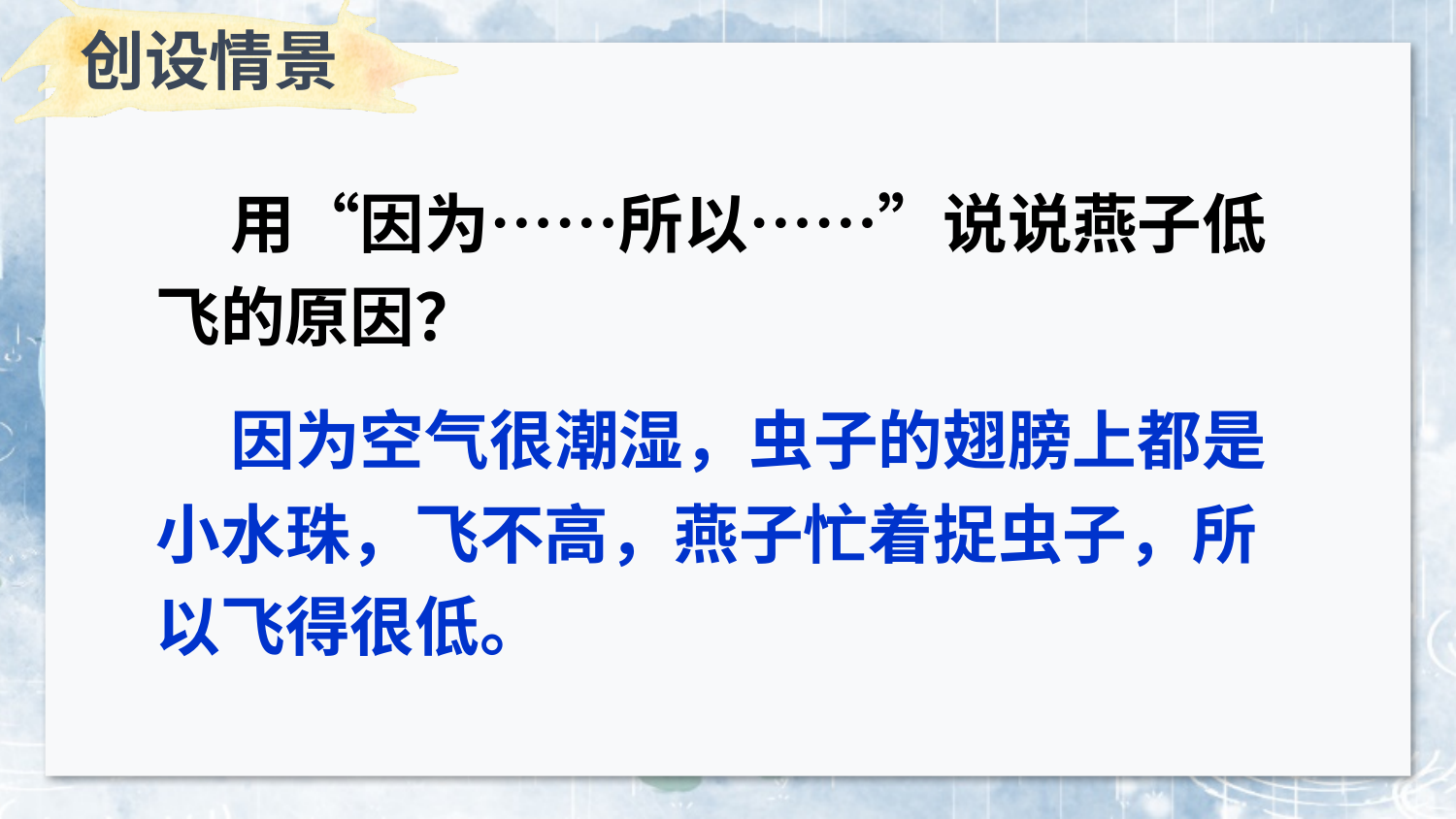

创设情景
    用“因为……所以……”说说燕子低飞的原因？
    因为空气很潮湿，虫子的翅膀上都是小水珠，飞不高，燕子忙着捉虫子，所以飞得很低。